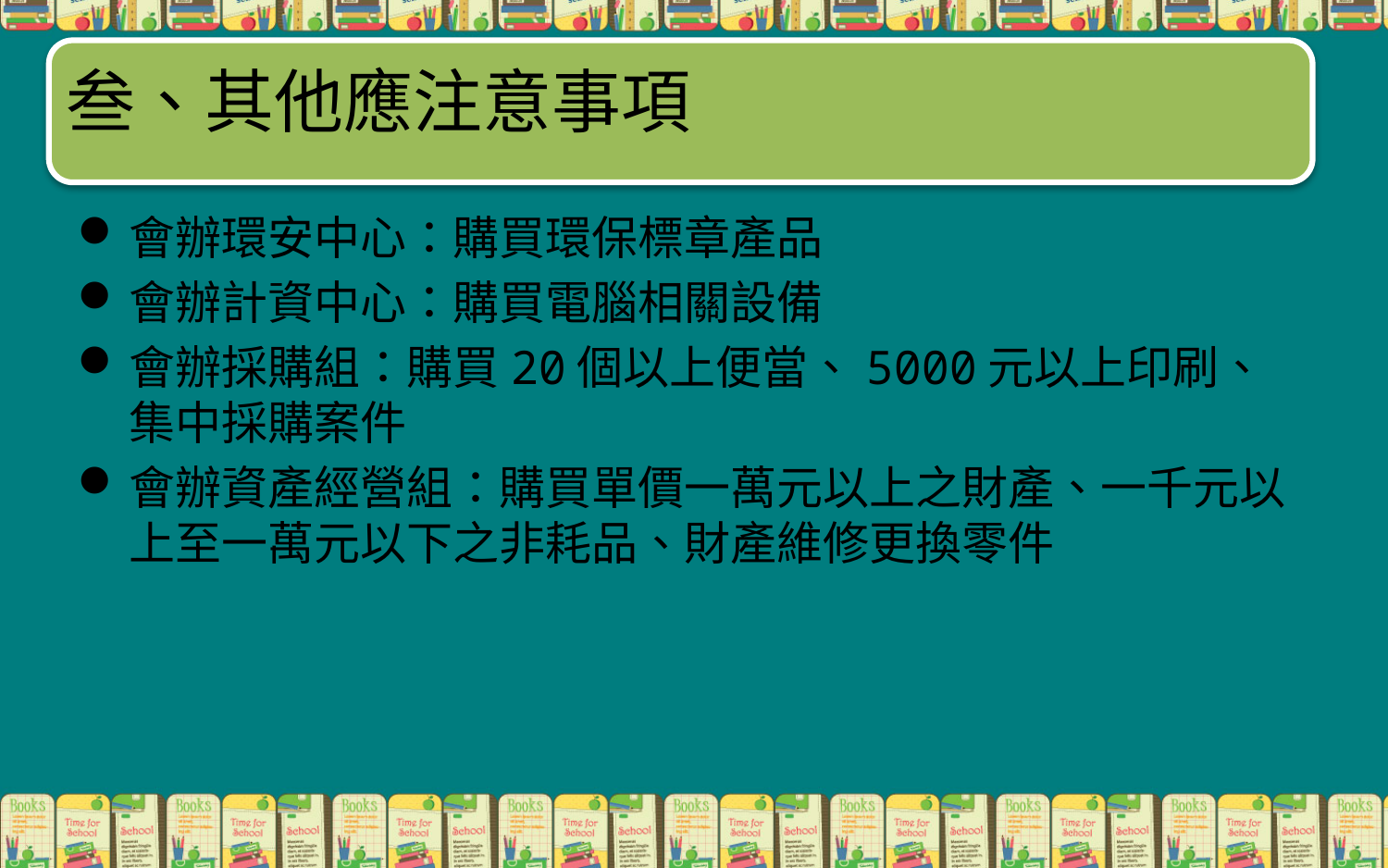

#

叁、其他應注意事項
會辦環安中心：購買環保標章產品
會辦計資中心：購買電腦相關設備
會辦採購組：購買20個以上便當、5000元以上印刷、集中採購案件
會辦資產經營組：購買單價一萬元以上之財產、一千元以上至一萬元以下之非耗品、財產維修更換零件